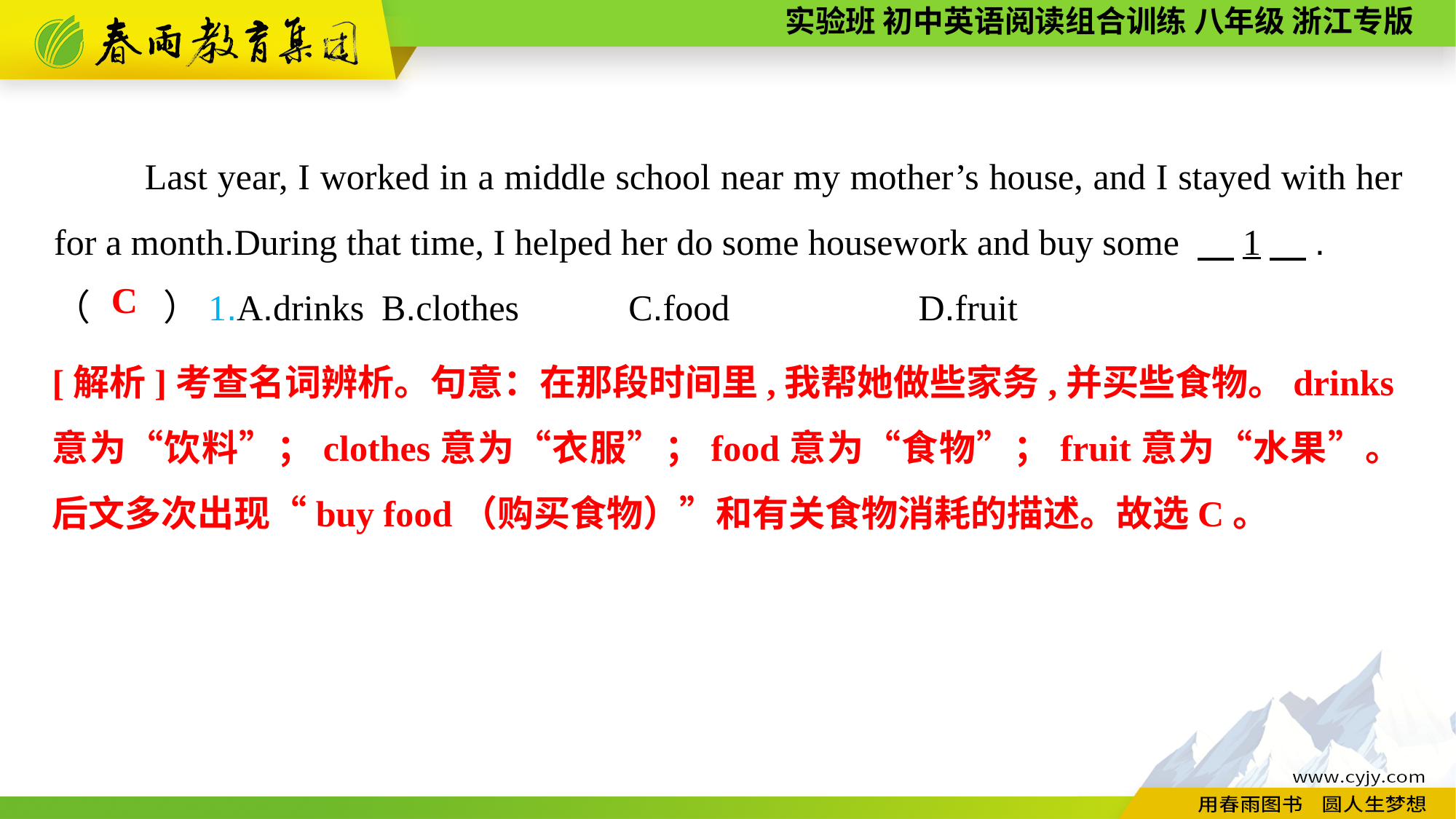

Last year, I worked in a middle school near my mother’s house, and I stayed with her for a month.During that time, I helped her do some housework and buy some 　1　.
（　　）1.A.drinks	B.clothes            C.food	           D.fruit
C
[解析]考查名词辨析。句意：在那段时间里,我帮她做些家务,并买些食物。drinks意为“饮料”；clothes意为“衣服”；food意为“食物”；fruit意为“水果”。后文多次出现“buy food（购买食物）”和有关食物消耗的描述。故选C。